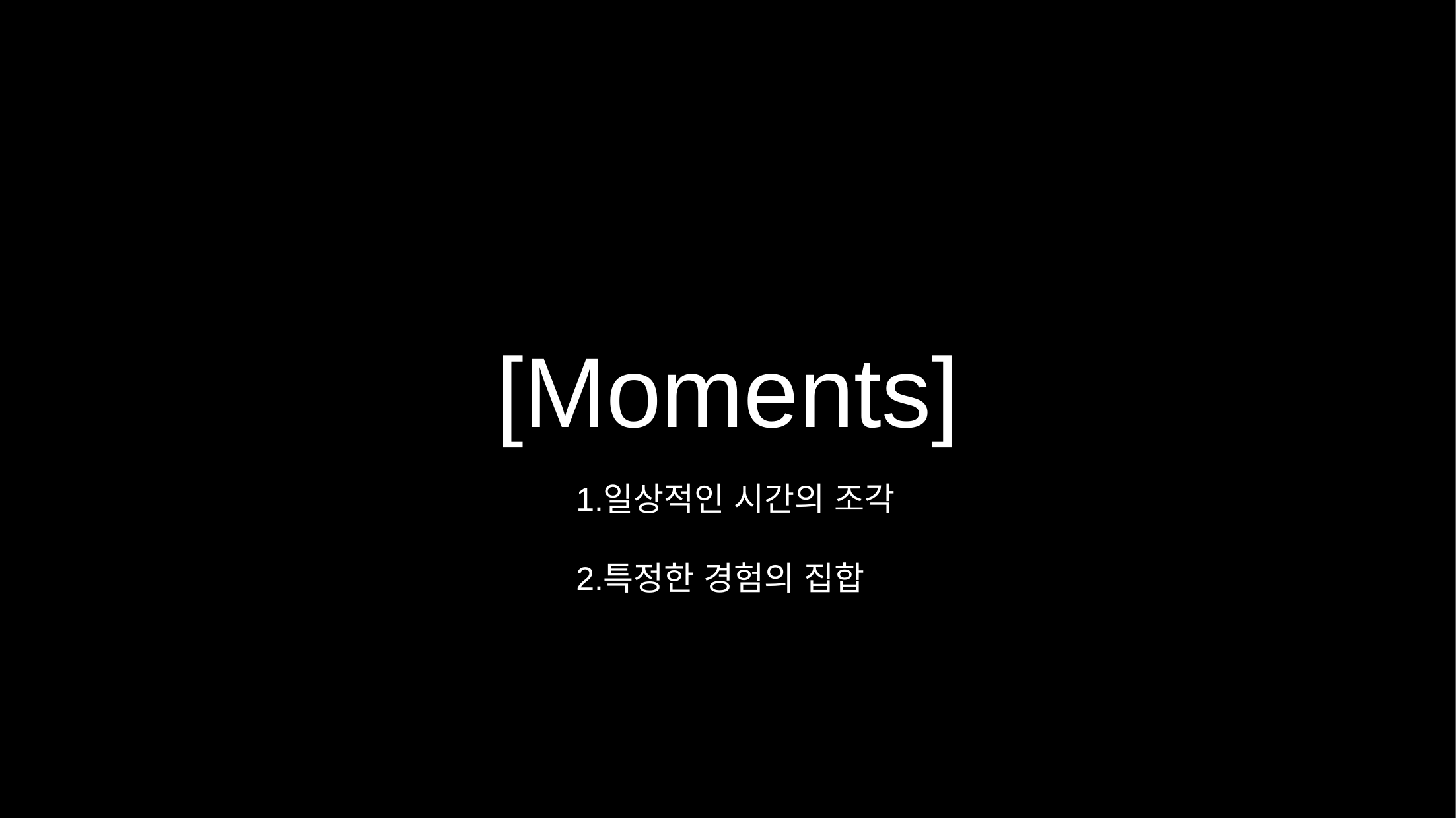

스마트 안경 특화 UX
[Moments]
일상적인 시간의 조각
특정한 경험의 집합